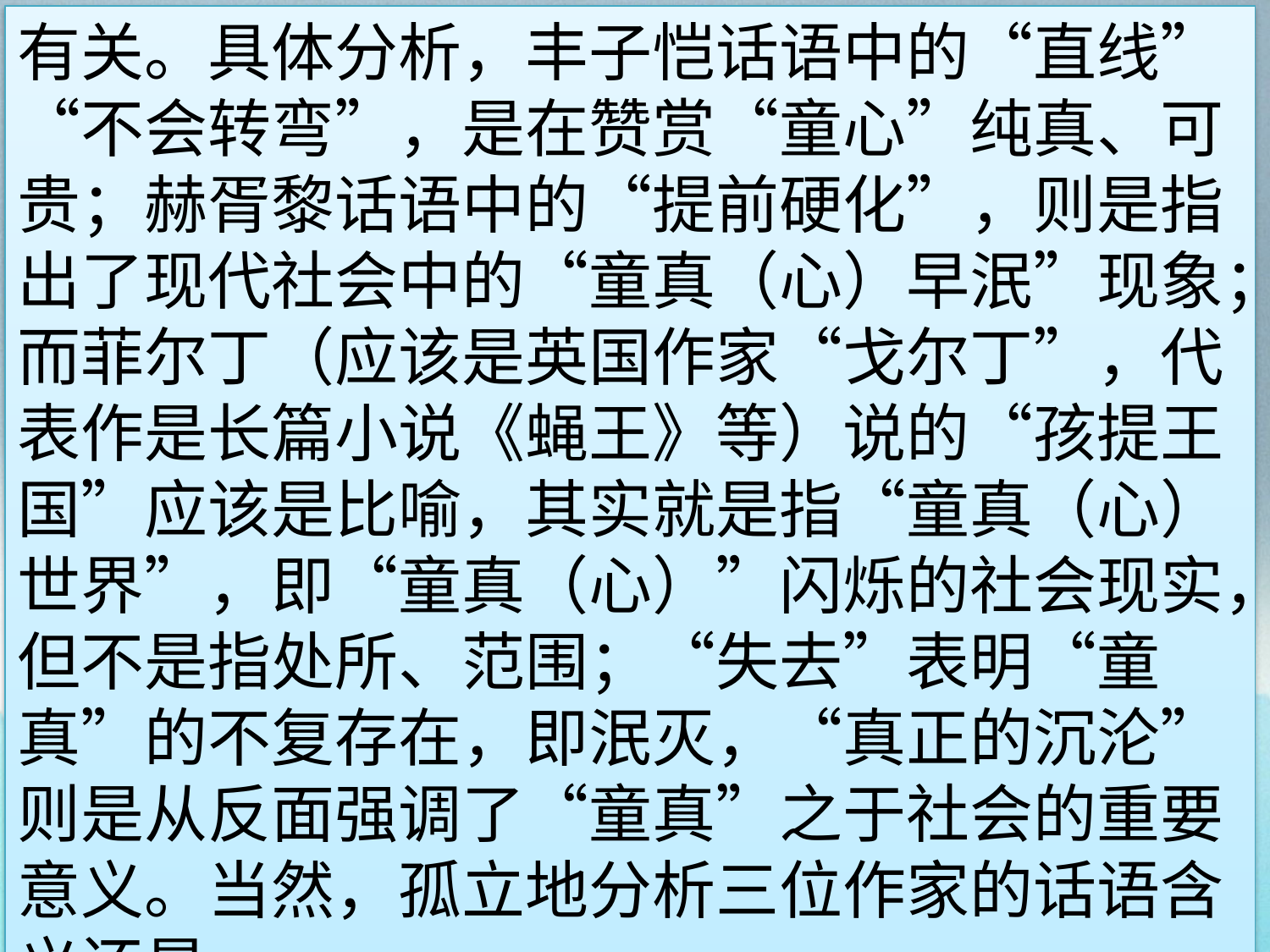

有关。具体分析，丰子恺话语中的“直线”“不会转弯”，是在赞赏“童心”纯真、可贵；赫胥黎话语中的“提前硬化”，则是指出了现代社会中的“童真（心）早泯”现象；而菲尔丁（应该是英国作家“戈尔丁”，代表作是长篇小说《蝇王》等）说的“孩提王国”应该是比喻，其实就是指“童真（心）世界”，即“童真（心）”闪烁的社会现实，但不是指处所、范围；“失去”表明“童真”的不复存在，即泯灭，“真正的沉沦”则是从反面强调了“童真”之于社会的重要意义。当然，孤立地分析三位作家的话语含义还是